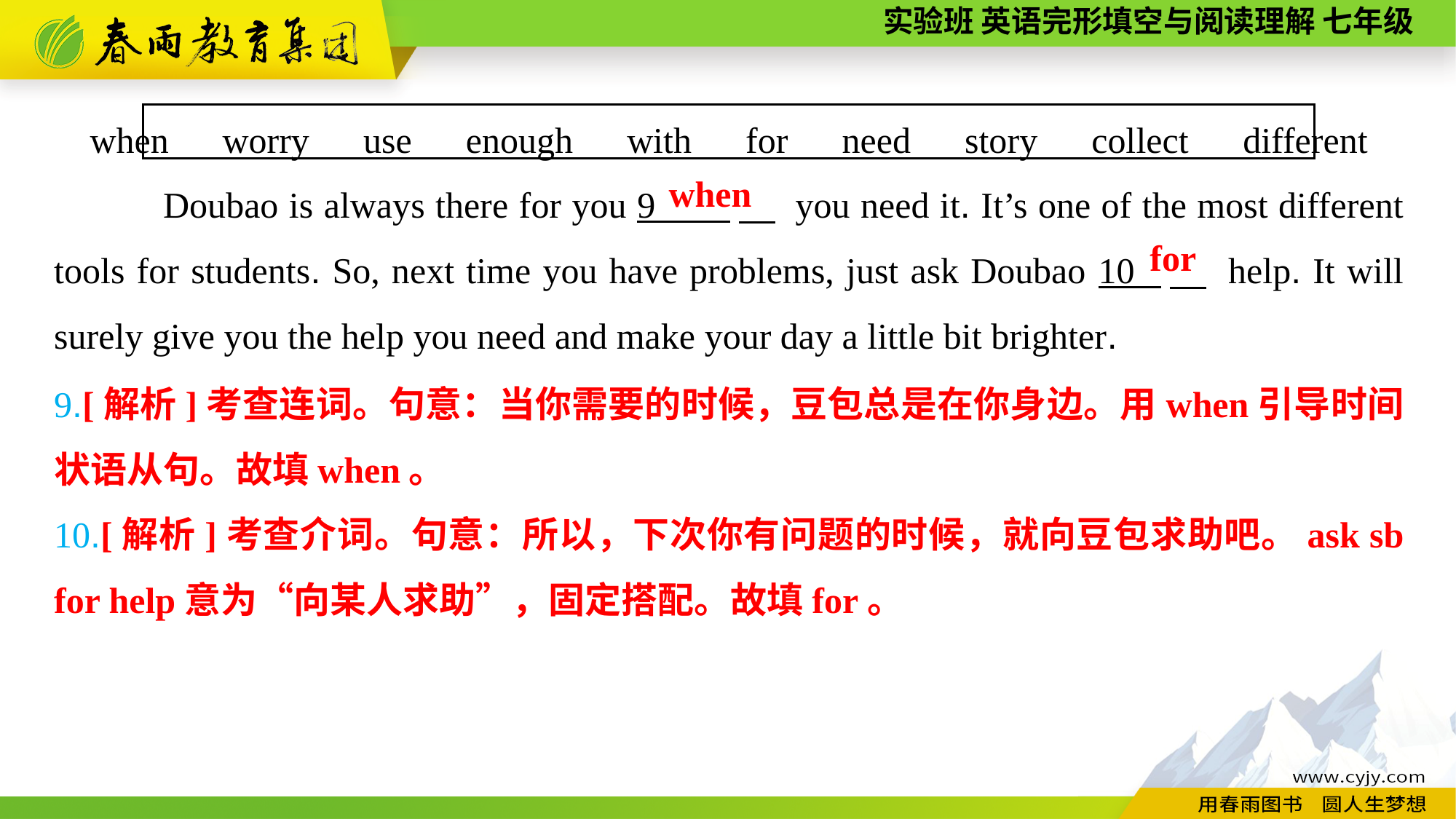

when　worry　use　enough　with　for　need　story　collect　different
Doubao is always there for you 9       　 you need it. It’s one of the most different tools for students. So, next time you have problems, just ask Doubao 10  　 help. It will surely give you the help you need and make your day a little bit brighter.

when
for
9.[解析]考查连词。句意：当你需要的时候，豆包总是在你身边。用when引导时间状语从句。故填when。
10.[解析]考查介词。句意：所以，下次你有问题的时候，就向豆包求助吧。ask sb for help意为“向某人求助”，固定搭配。故填for。